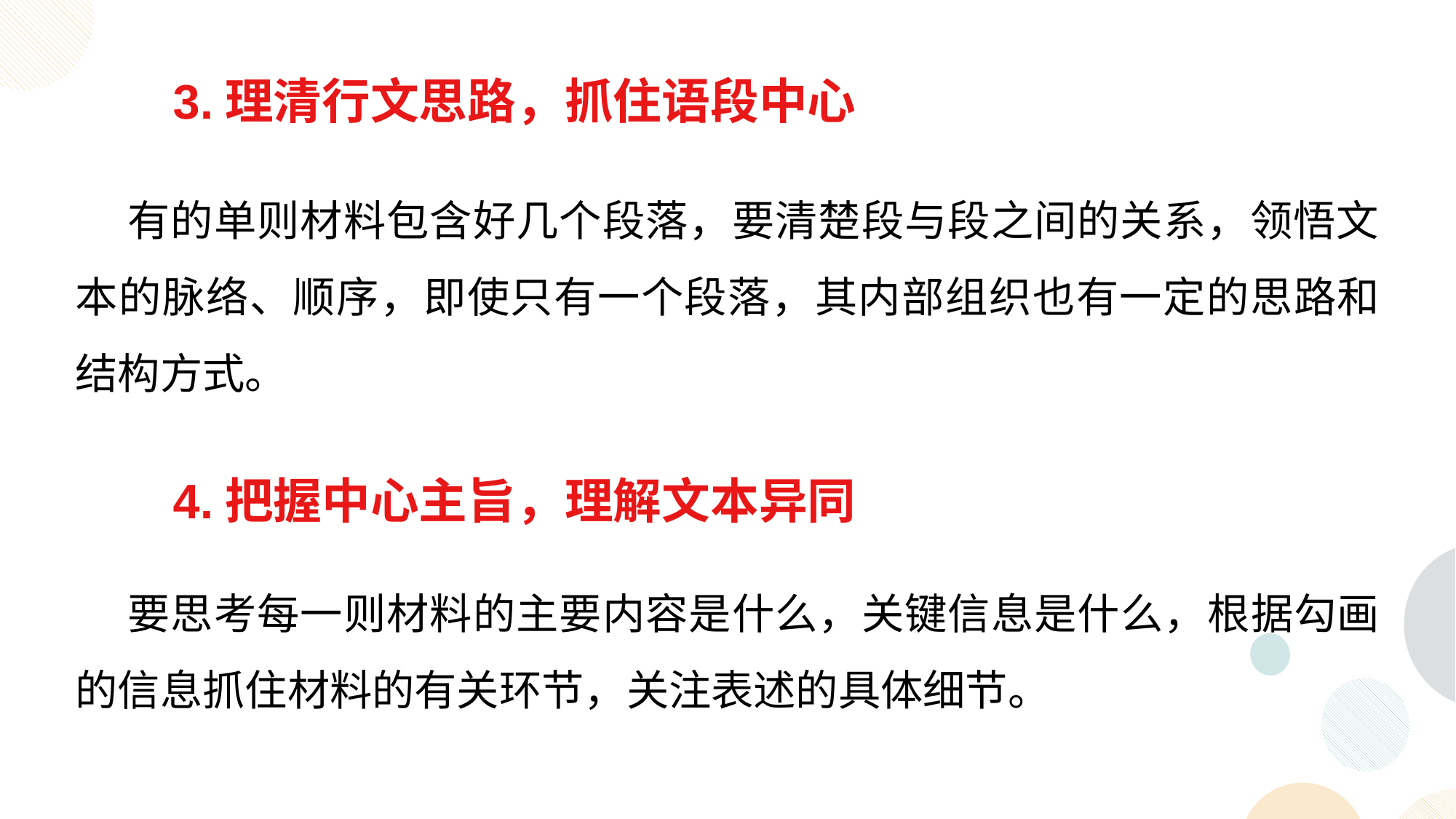

3.理清行文思路，抓住语段中心
    有的单则材料包含好几个段落，要清楚段与段之间的关系，领悟文本的脉络、顺序，即使只有一个段落，其内部组织也有一定的思路和结构方式。
4.把握中心主旨，理解文本异同

    要思考每一则材料的主要内容是什么，关键信息是什么，根据勾画的信息抓住材料的有关环节，关注表述的具体细节。